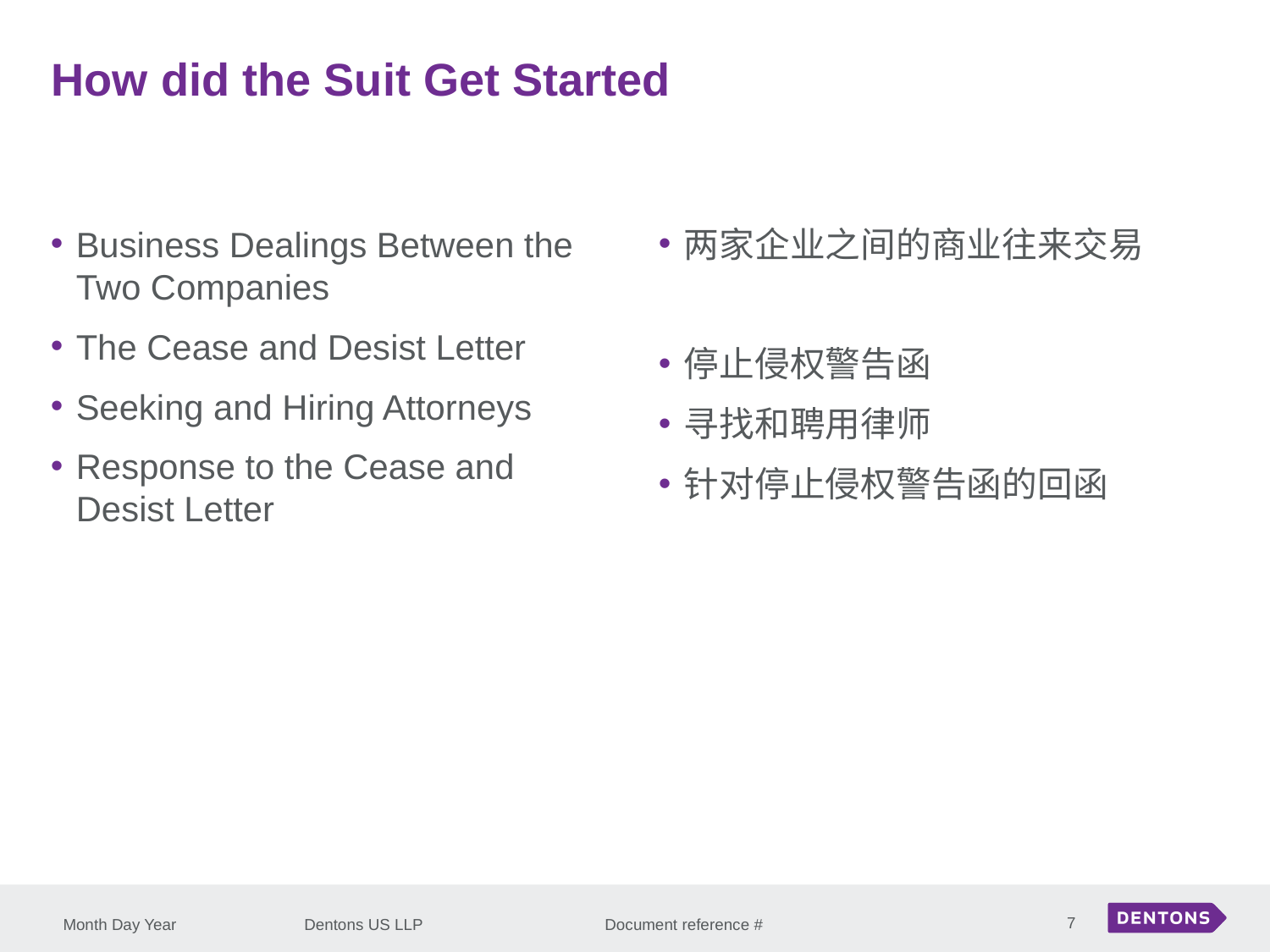

How did the Suit Get Started
Business Dealings Between the Two Companies
The Cease and Desist Letter
Seeking and Hiring Attorneys
Response to the Cease and Desist Letter

两家企业之间的商业往来交易

停止侵权警告函
寻找和聘用律师
针对停止侵权警告函的回函
7
Month Day Year
Dentons US LLP                                         Document reference #